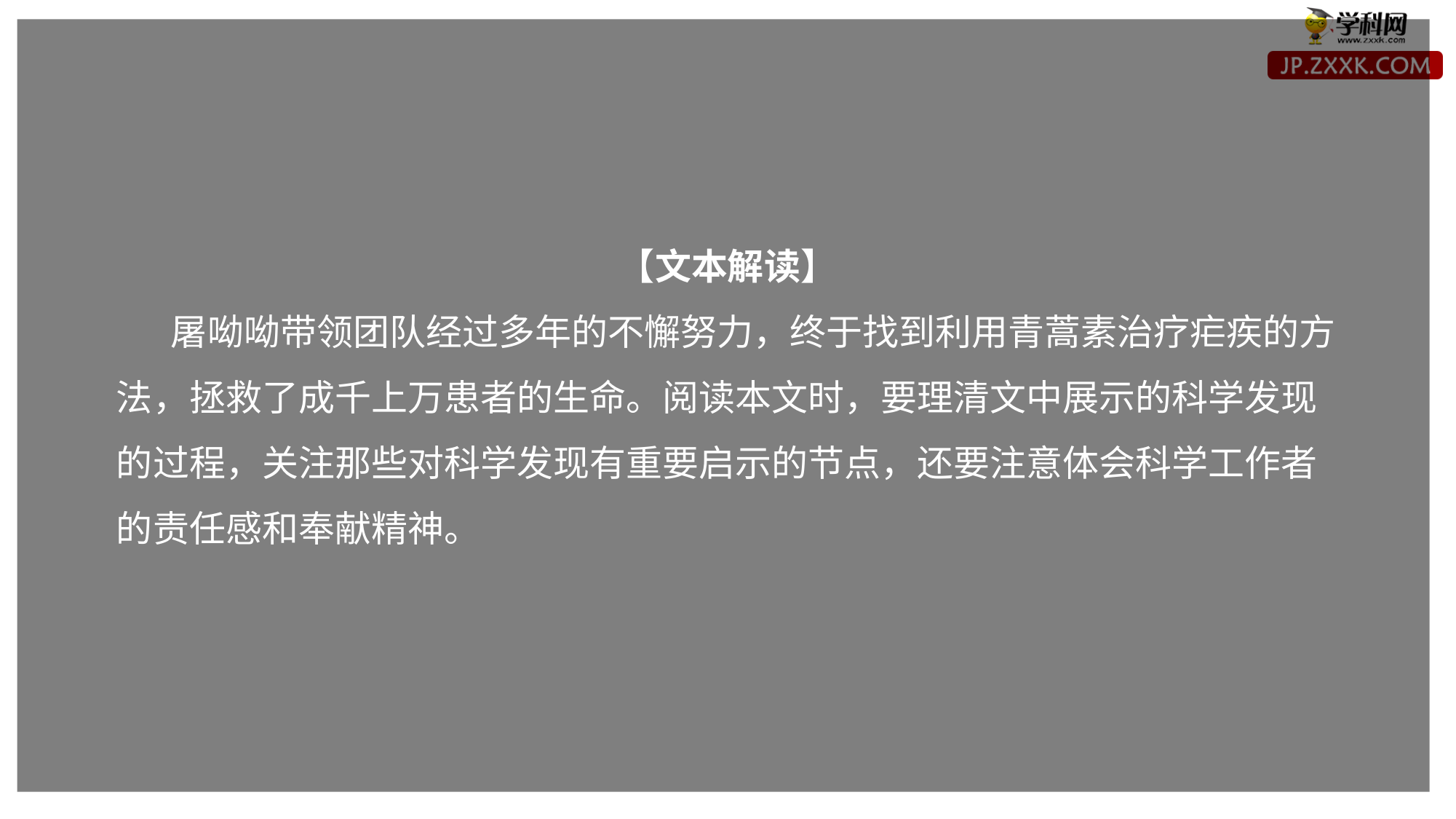

【文本解读】
屠呦呦带领团队经过多年的不懈努力，终于找到利用青蒿素治疗疟疾的方法，拯救了成千上万患者的生命。阅读本文时，要理清文中展示的科学发现的过程，关注那些对科学发现有重要启示的节点，还要注意体会科学工作者的责任感和奉献精神。